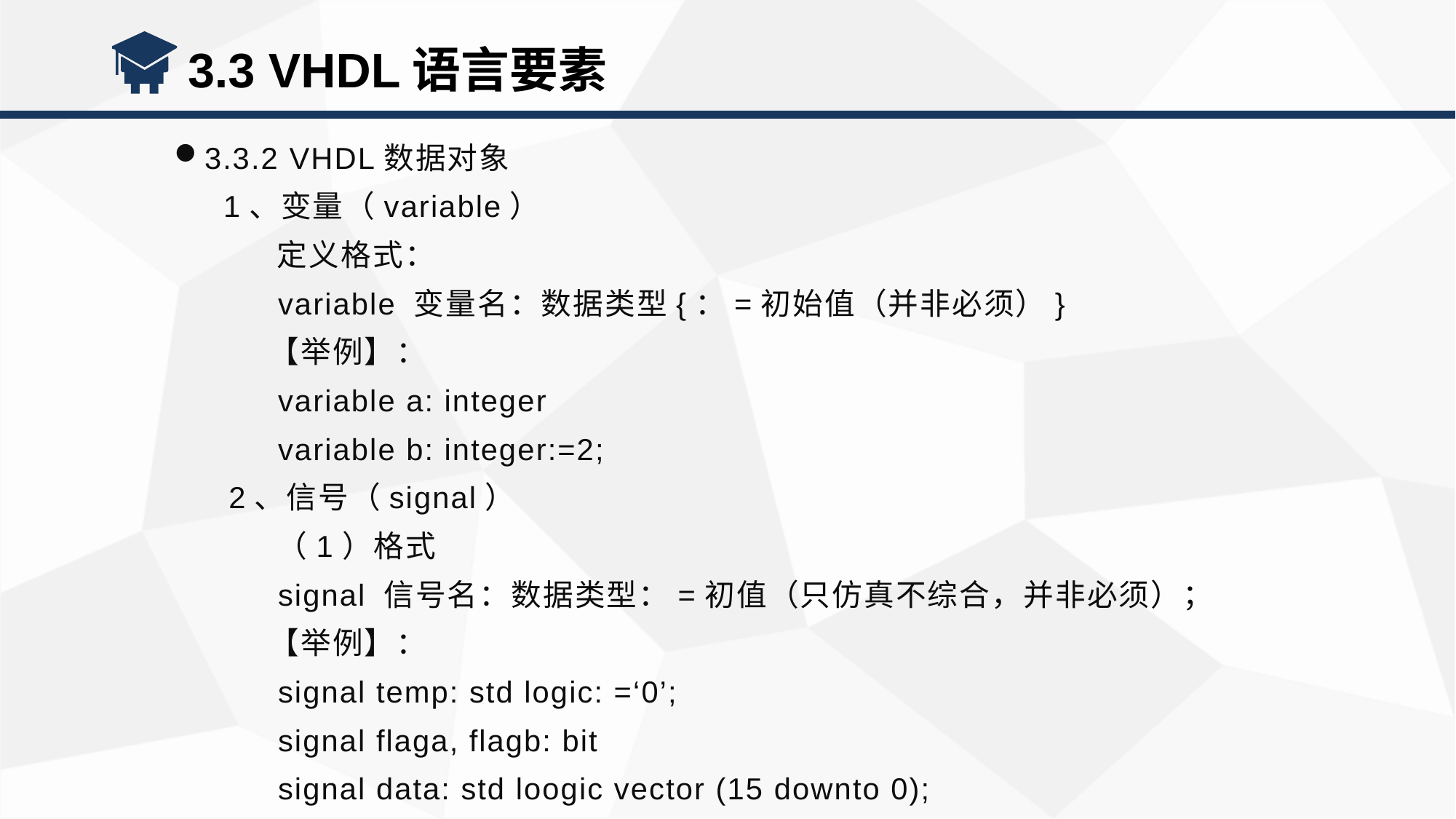

3.3 VHDL语言要素

3.3.2 VHDL数据对象
     1、变量（variable）
     定义格式：
     variable 变量名：数据类型{：=初始值（并非必须）}
    【举例】：
     variable a: integer
     variable b: integer:=2;
2、信号（signal）
     （1）格式
     signal 信号名：数据类型：=初值（只仿真不综合，并非必须）；
    【举例】：
     signal temp: std logic: =‘0’;
     signal flaga, flagb: bit
     signal data: std loogic vector (15 downto 0);